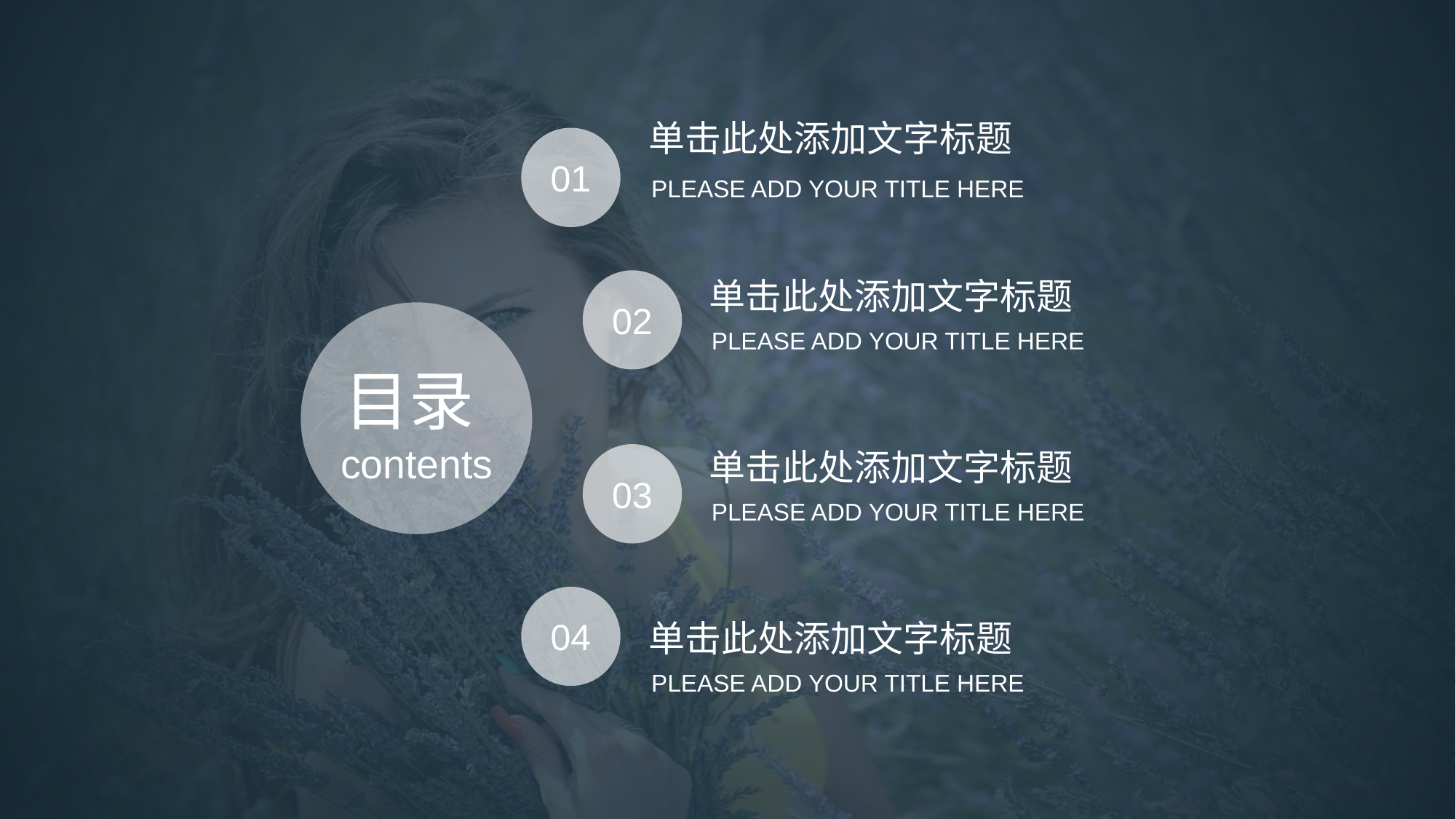

单击此处添加文字标题
01
PLEASE ADD YOUR TITLE HERE
单击此处添加文字标题
02

目录contents
PLEASE ADD YOUR TITLE HERE
单击此处添加文字标题
03
PLEASE ADD YOUR TITLE HERE
04
单击此处添加文字标题
PLEASE ADD YOUR TITLE HERE